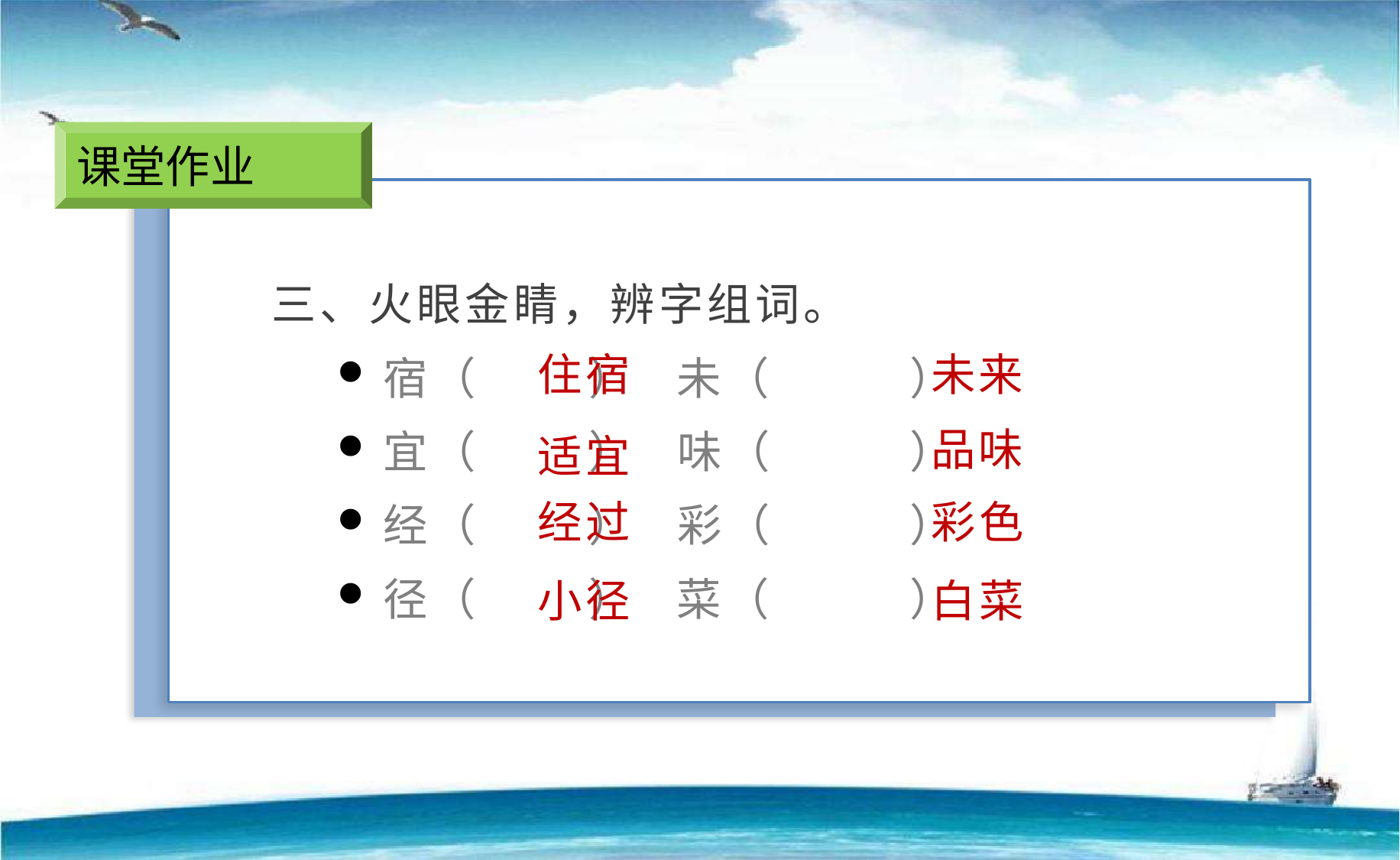

课堂作业

三、火眼金睛，辨字组词。
宿（　　 ）   未（ 　  　）
宜（　　 ）   味（　　   ）
经（　　 ）   彩（　  　 ）
径（　　 ）   菜（ 　  　）
住宿
未来
品味
适宜
经过
彩色
小径
白菜